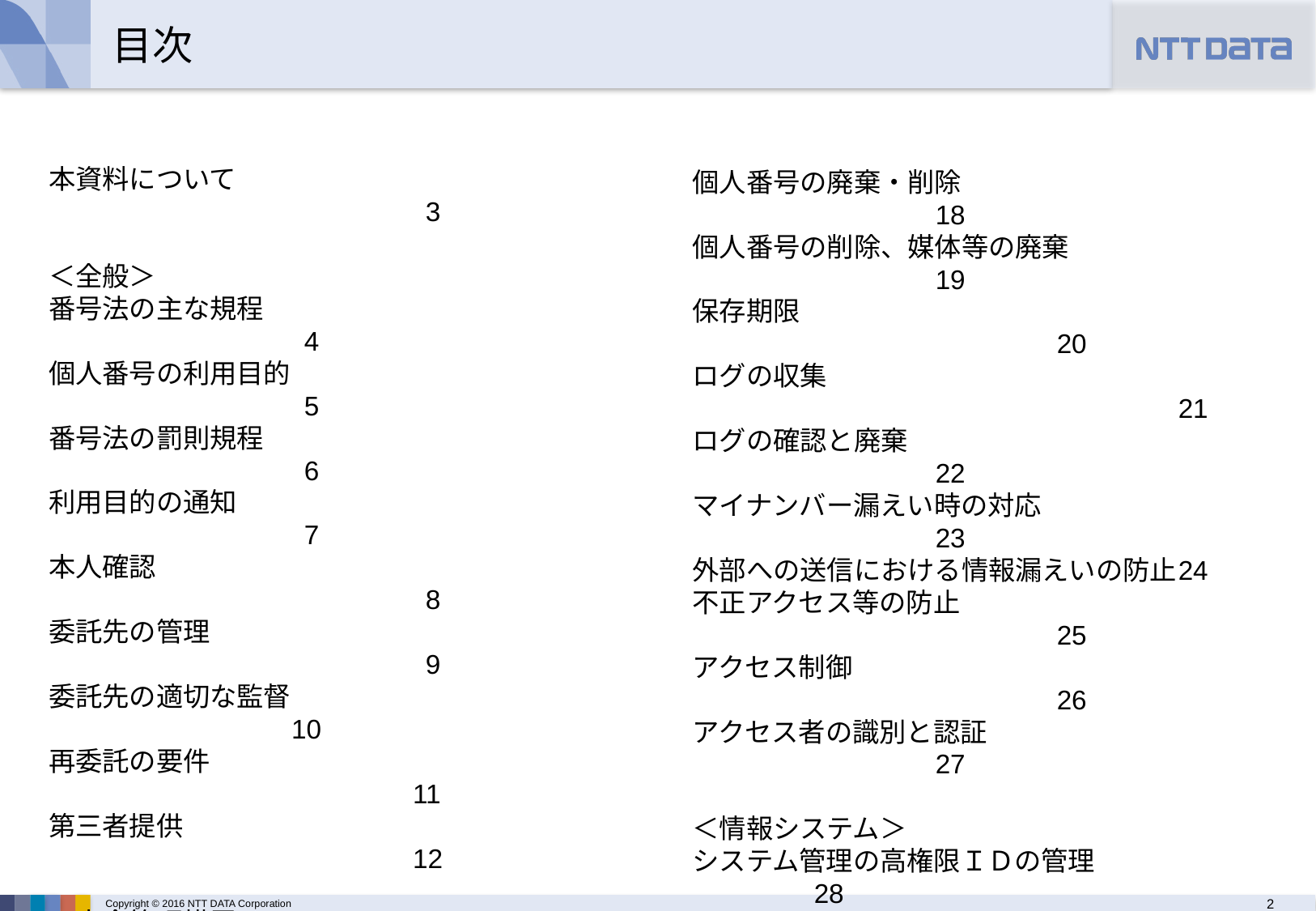

# 目次
本資料について						 3

＜全般＞
番号法の主な規程					 4
個人番号の利用目的					 5
番号法の罰則規程					 6
利用目的の通知					 7
本人確認							 8
委託先の管理						 9
委託先の適切な監督					10
再委託の要件						11
第三者提供						12

＜安全管理措置＞
教育								13
特定個人情報の取扱い状況の管理		14
取扱い区域の管理					15
電子媒体等の盗難等の防止 			16
電子媒体等の移送					17
個人番号の廃棄・削除				18
個人番号の削除、媒体等の廃棄			19
保存期限							20
ログの収集							21
ログの確認と廃棄					22
マイナンバー漏えい時の対応				23
外部への送信における情報漏えいの防止	24
不正アクセス等の防止					25
アクセス制御						26
アクセス者の識別と認証				27

＜情報システム＞
システム管理の高権限ＩＤの管理		28
開発と運用の独立性					29
ソフトウェアの更新					30
標的型メール攻撃とその対策			31